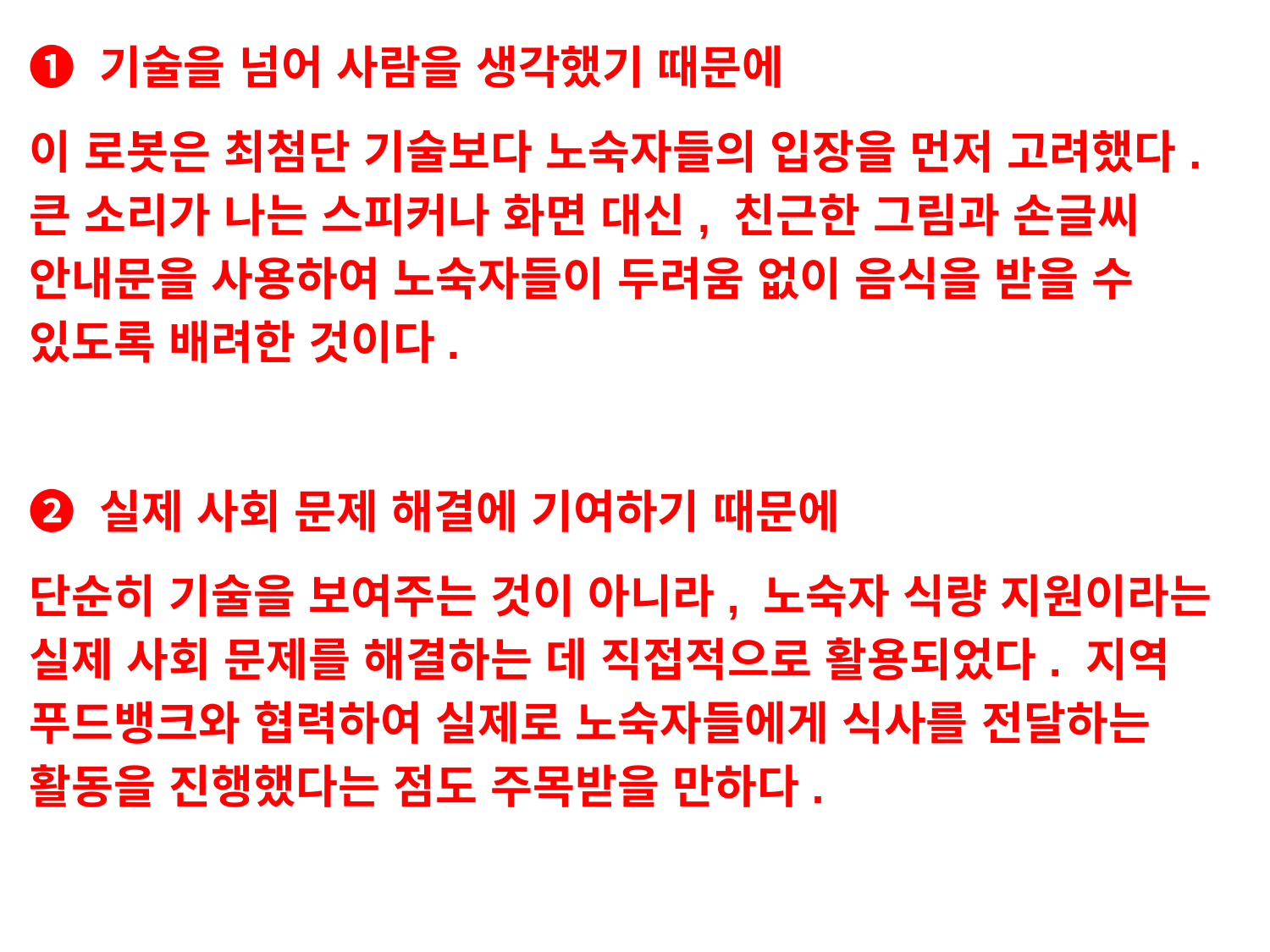

❶ 기술을 넘어 사람을 생각했기 때문에
이 로봇은 최첨단 기술보다 노숙자들의 입장을 먼저 고려했다. 큰 소리가 나는 스피커나 화면 대신, 친근한 그림과 손글씨 안내문을 사용하여 노숙자들이 두려움 없이 음식을 받을 수 있도록 배려한 것이다.

❷ 실제 사회 문제 해결에 기여하기 때문에
단순히 기술을 보여주는 것이 아니라, 노숙자 식량 지원이라는 실제 사회 문제를 해결하는 데 직접적으로 활용되었다. 지역 푸드뱅크와 협력하여 실제로 노숙자들에게 식사를 전달하는 활동을 진행했다는 점도 주목받을 만하다.